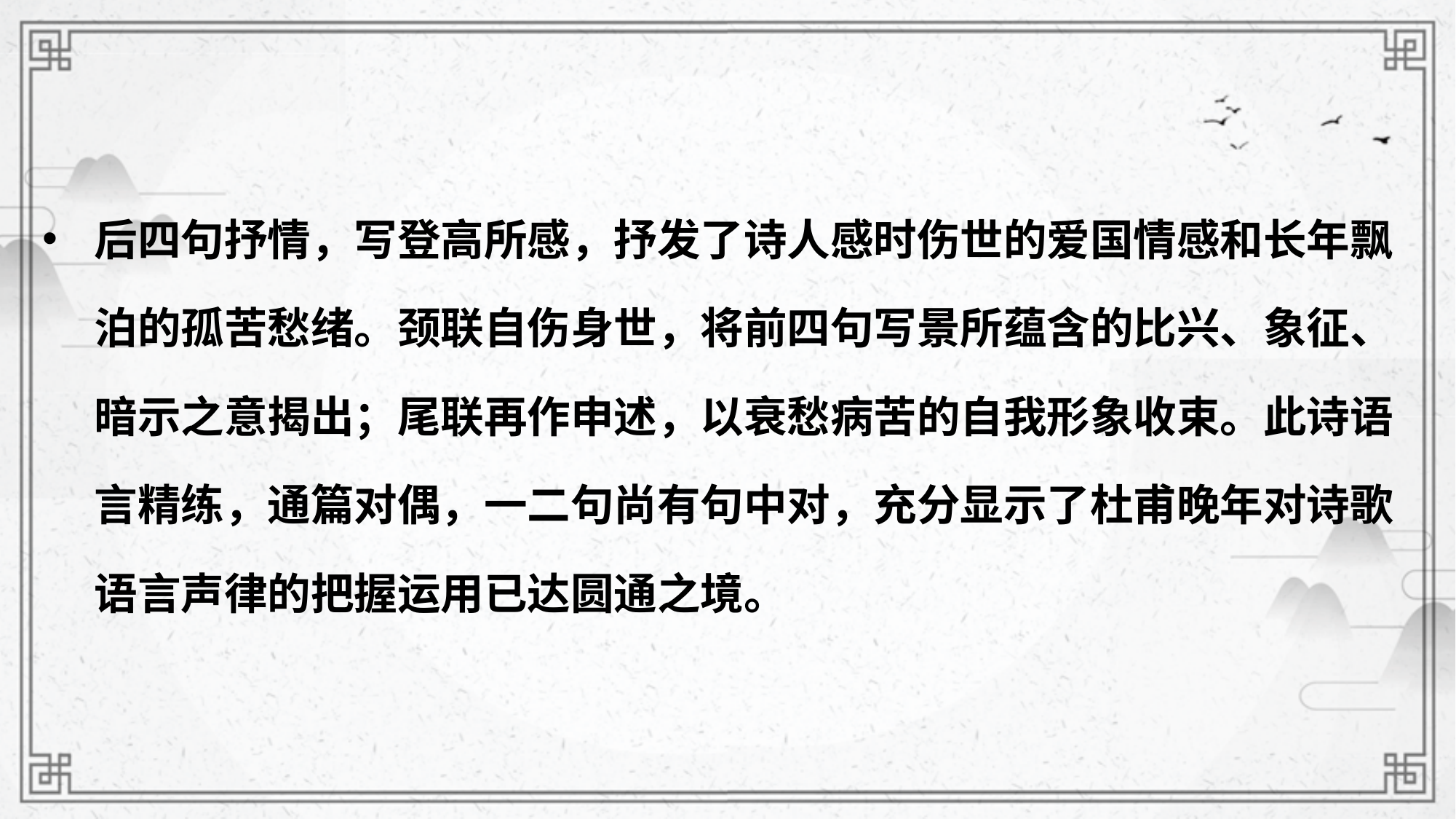

后四句抒情，写登高所感，抒发了诗人感时伤世的爱国情感和长年飘泊的孤苦愁绪。颈联自伤身世，将前四句写景所蕴含的比兴、象征、暗示之意揭出；尾联再作申述，以衰愁病苦的自我形象收束。此诗语言精练，通篇对偶，一二句尚有句中对，充分显示了杜甫晚年对诗歌语言声律的把握运用已达圆通之境。